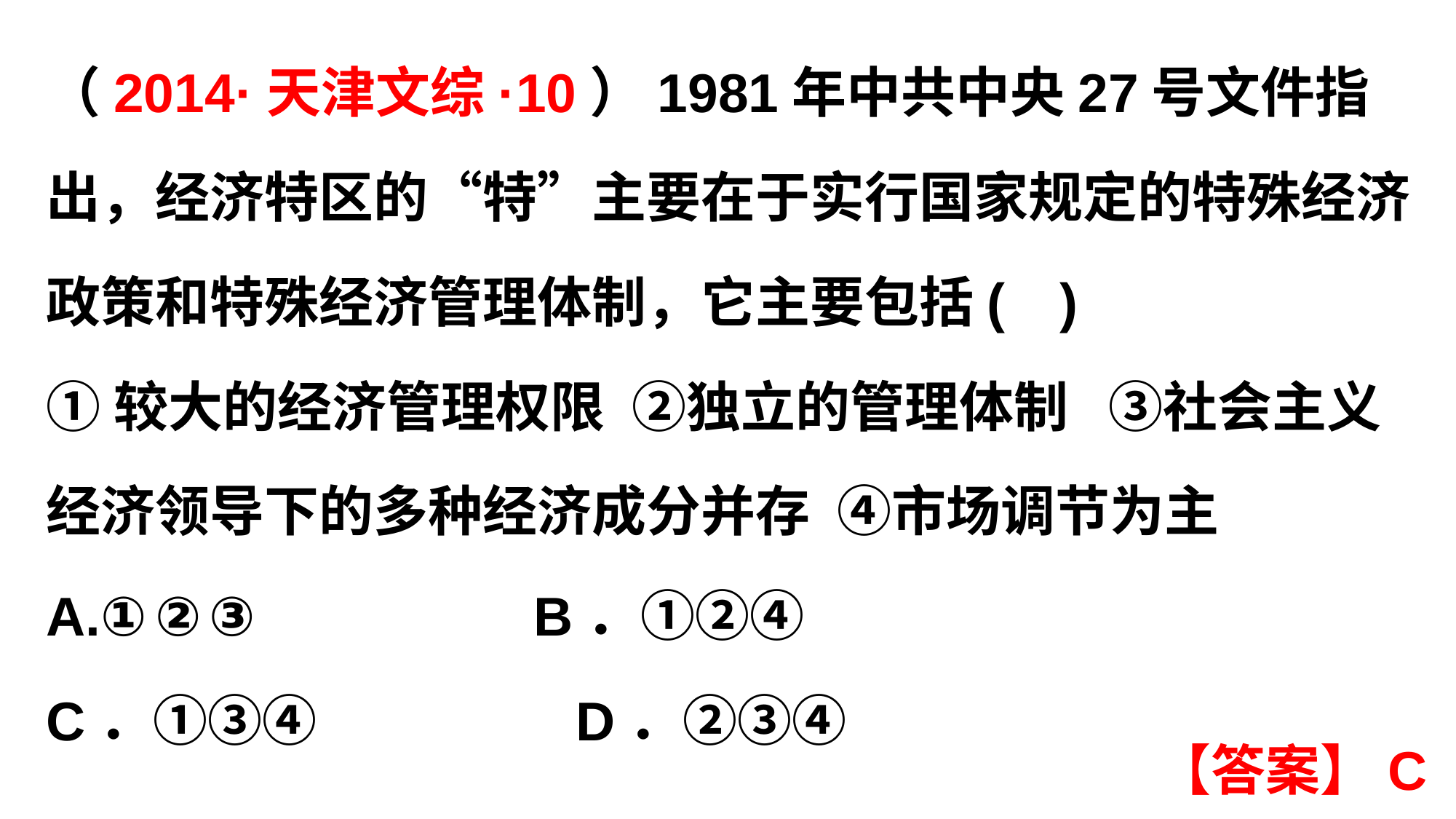

（2014·天津文综·10）1981年中共中央27号文件指出，经济特区的“特”主要在于实行国家规定的特殊经济政策和特殊经济管理体制，它主要包括(  )
①较大的经济管理权限 ②独立的管理体制  ③社会主义经济领导下的多种经济成分并存 ④市场调节为主
A.①②③             B．①②④
C．①③④         D．②③④
【答案】C